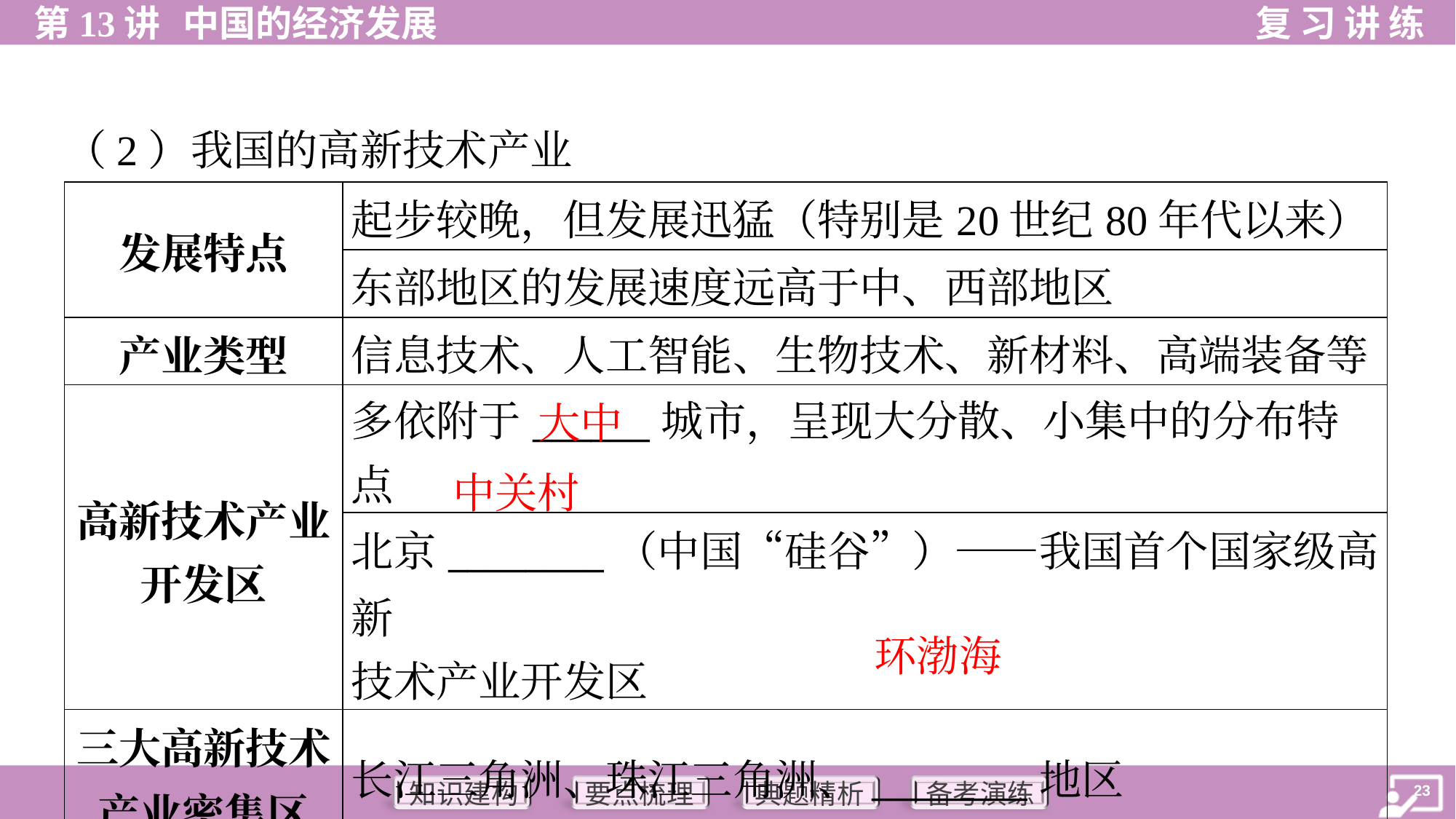

（2）我国的高新技术产业
| 发展特点 | 起步较晚，但发展迅猛（特别是20世纪80年代以来） |
| --- | --- |
|  | 东部地区的发展速度远高于中、西部地区 |
| 产业类型 | 信息技术、人工智能、生物技术、新材料、高端装备等 |
| 高新技术产业 开发区 | 多依附于\_\_\_\_\_\_城市，呈现大分散、小集中的分布特点 |
|  | 北京\_\_\_\_\_\_\_\_（中国“硅谷”）——我国首个国家级高新 技术产业开发区 |
| 三大高新技术 产业密集区 | 长江三角洲、珠江三角洲、\_\_\_\_\_\_\_\_地区 |
大中
中关村
环渤海